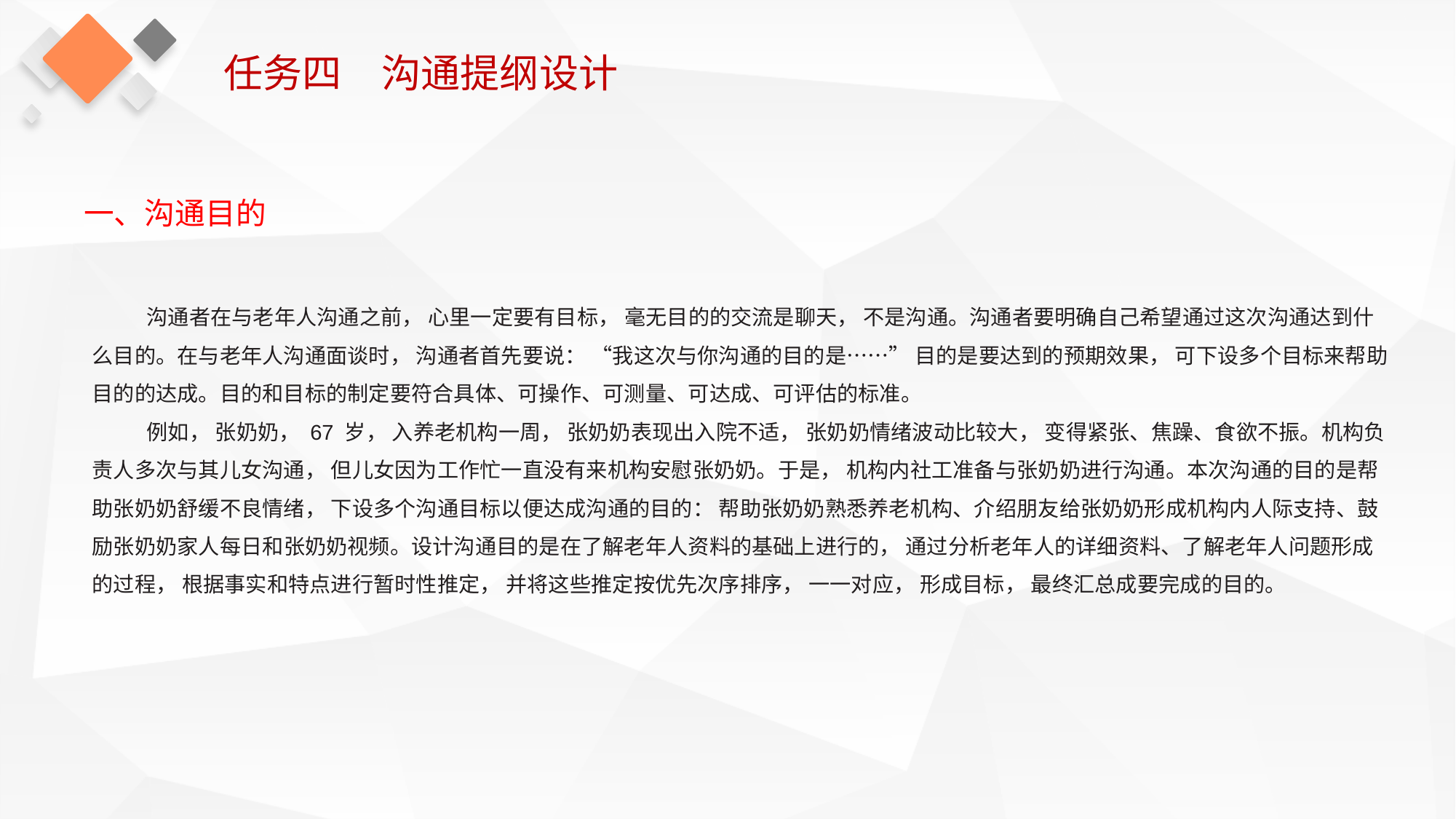

任务四　沟通提纲设计
一、沟通目的
沟通者在与老年人沟通之前， 心里一定要有目标， 毫无目的的交流是聊天， 不是沟通。沟通者要明确自己希望通过这次沟通达到什么目的。在与老年人沟通面谈时， 沟通者首先要说： “我这次与你沟通的目的是……” 目的是要达到的预期效果， 可下设多个目标来帮助目的的达成。目的和目标的制定要符合具体、可操作、可测量、可达成、可评估的标准。
例如， 张奶奶， 67 岁， 入养老机构一周， 张奶奶表现出入院不适， 张奶奶情绪波动比较大， 变得紧张、焦躁、食欲不振。机构负责人多次与其儿女沟通， 但儿女因为工作忙一直没有来机构安慰张奶奶。于是， 机构内社工准备与张奶奶进行沟通。本次沟通的目的是帮助张奶奶舒缓不良情绪， 下设多个沟通目标以便达成沟通的目的： 帮助张奶奶熟悉养老机构、介绍朋友给张奶奶形成机构内人际支持、鼓励张奶奶家人每日和张奶奶视频。设计沟通目的是在了解老年人资料的基础上进行的， 通过分析老年人的详细资料、了解老年人问题形成的过程， 根据事实和特点进行暂时性推定， 并将这些推定按优先次序排序， 一一对应， 形成目标， 最终汇总成要完成的目的。